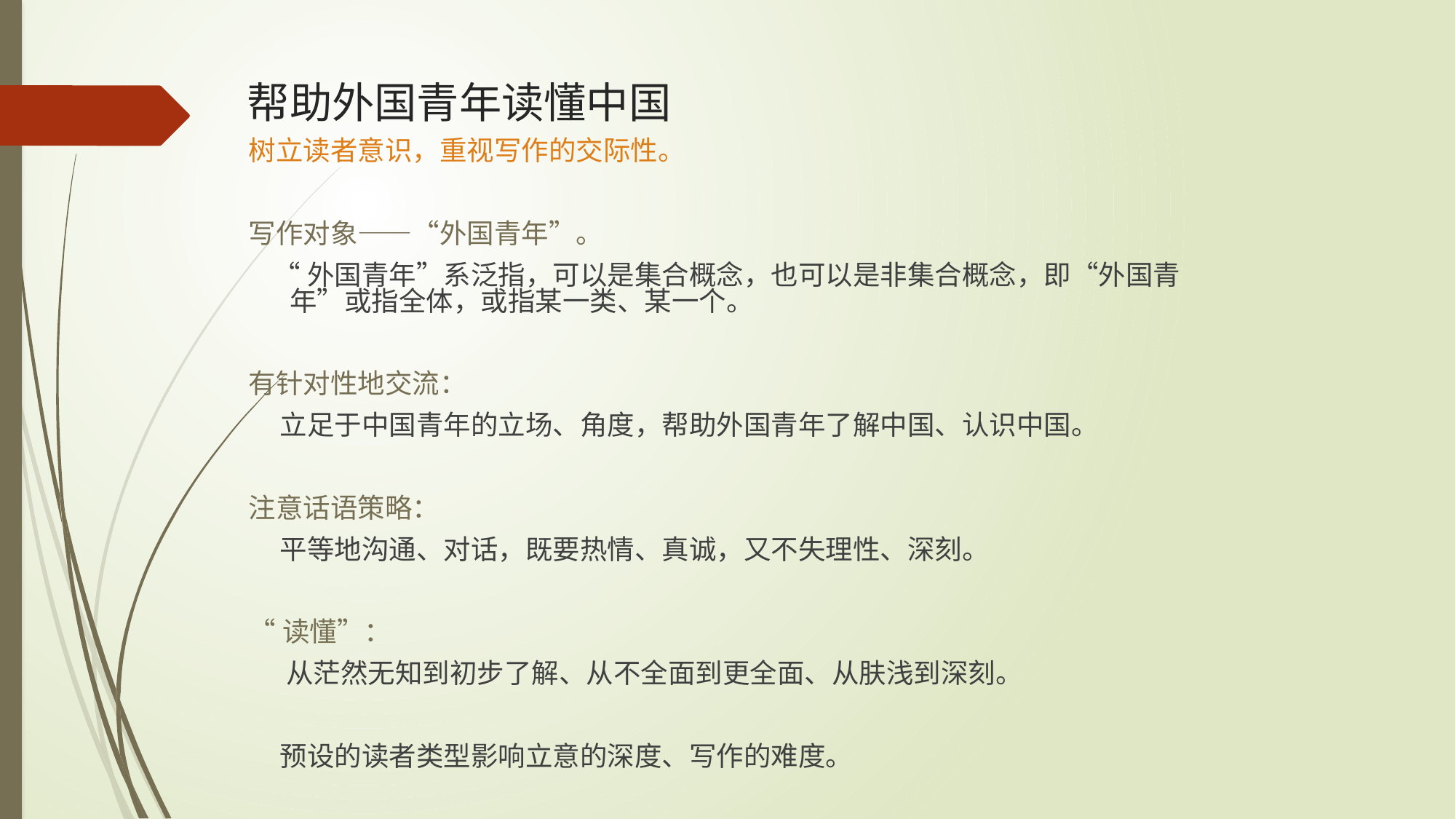

# 帮助外国青年读懂中国
树立读者意识，重视写作的交际性。

写作对象——“外国青年”。
    “外国青年”系泛指，可以是集合概念，也可以是非集合概念，即“外国青年”或指全体，或指某一类、某一个。

有针对性地交流：
    立足于中国青年的立场、角度，帮助外国青年了解中国、认识中国。

注意话语策略：
    平等地沟通、对话，既要热情、真诚，又不失理性、深刻。

“读懂”：
     从茫然无知到初步了解、从不全面到更全面、从肤浅到深刻。

    预设的读者类型影响立意的深度、写作的难度。